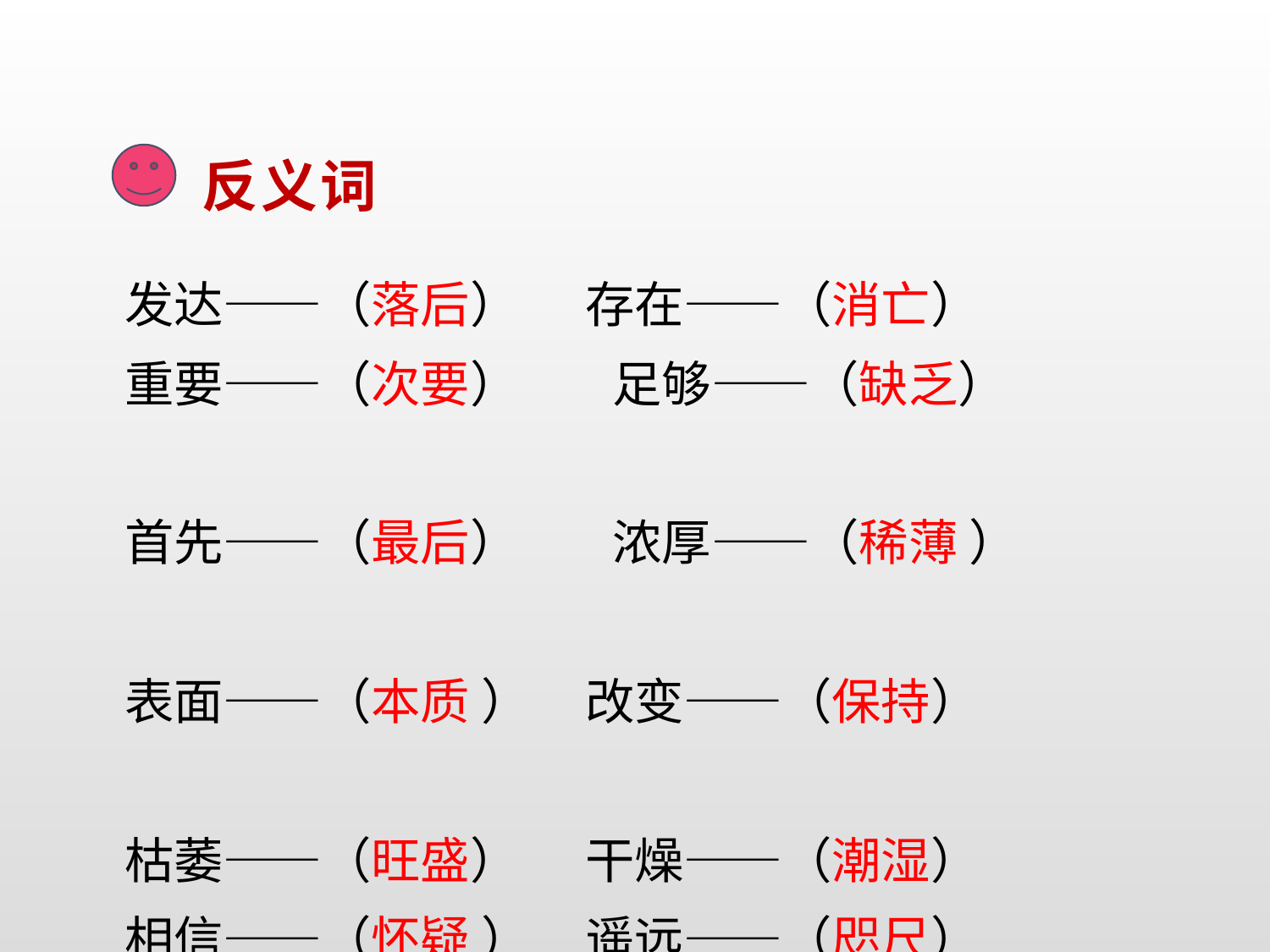

反义词

发达——（落后）      存在——（消亡）
重要——（次要）　    足够——（缺乏）
首先——（最后）　    浓厚——（稀薄 ）
表面——（本质 ）     改变——（保持）
枯萎——（旺盛）      干燥——（潮湿）
相信——（怀疑 ）     遥远——（咫尺）
沧海一粟——（硕大无朋）